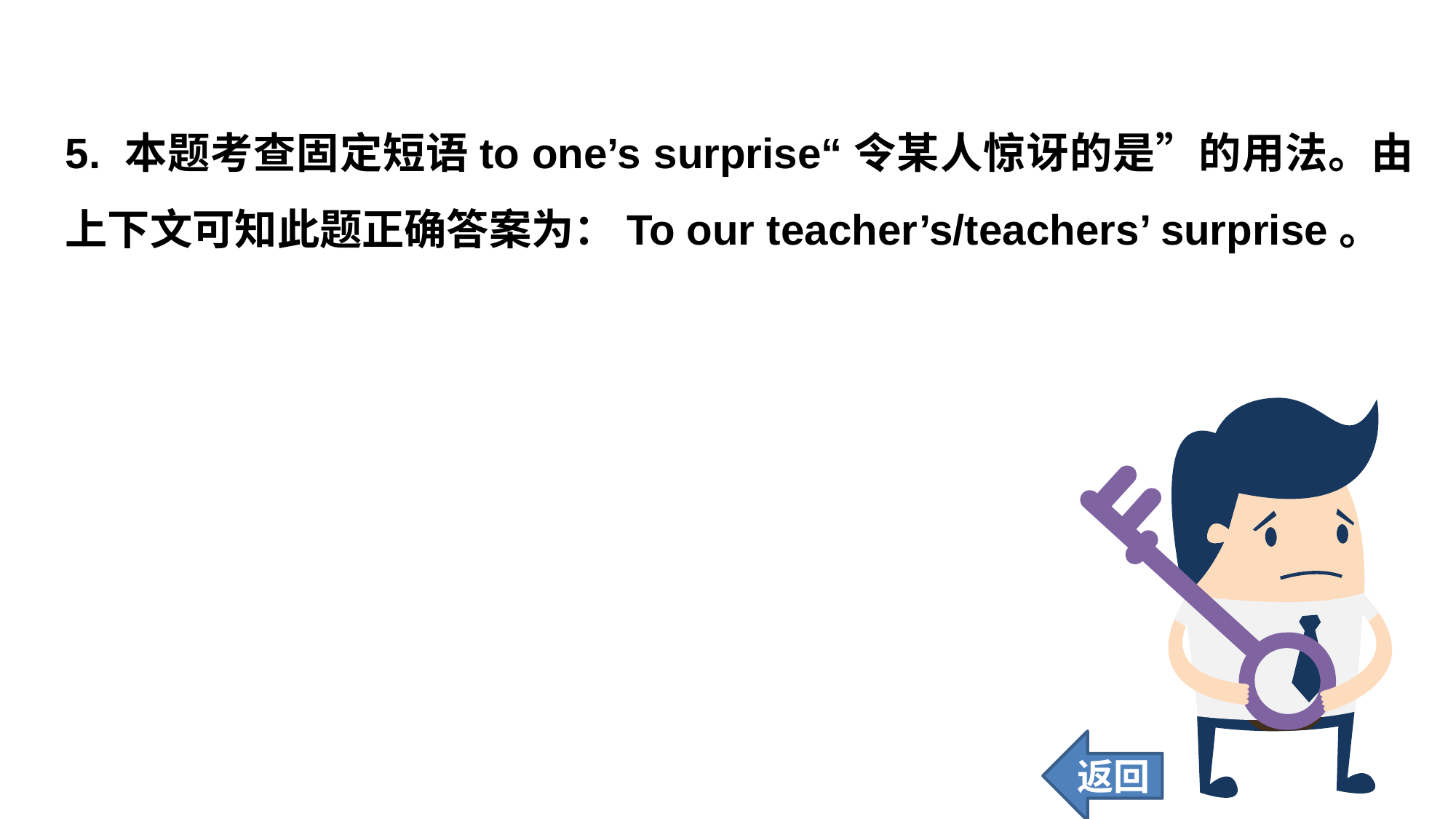

5. 本题考查固定短语to one’s surprise“令某人惊讶的是”的用法。由上下文可知此题正确答案为：To our teacher’s/teachers’ surprise。

返回
37